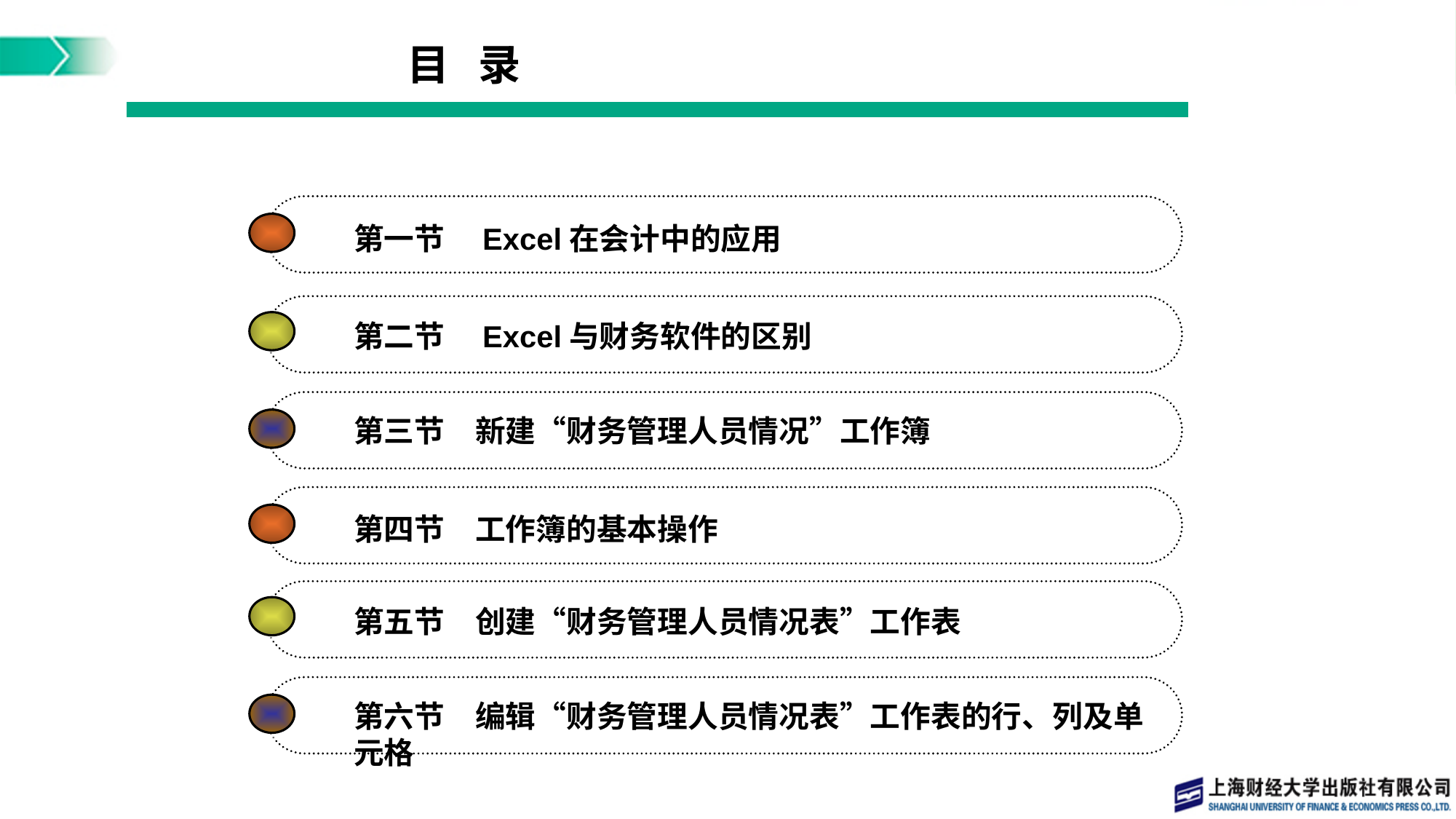

目   录

第一节　Excel在会计中的应用

第二节　Excel与财务软件的区别

第三节　新建“财务管理人员情况”工作簿

第四节　工作簿的基本操作

第五节　创建“财务管理人员情况表”工作表

第六节　编辑“财务管理人员情况表”工作表的行、列及单元格